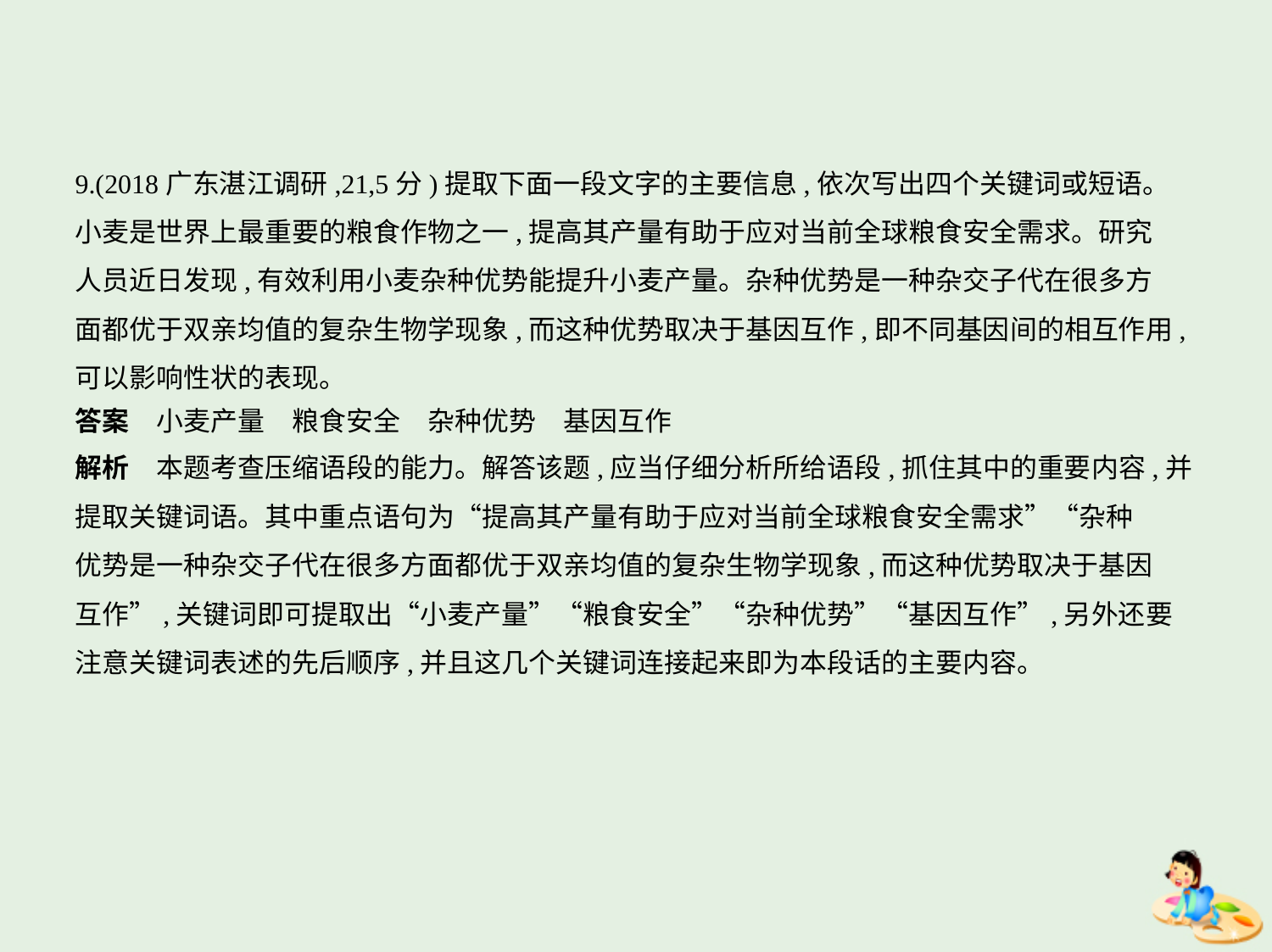

9.(2018广东湛江调研,21,5分)提取下面一段文字的主要信息,依次写出四个关键词或短语。
小麦是世界上最重要的粮食作物之一,提高其产量有助于应对当前全球粮食安全需求。研究
人员近日发现,有效利用小麦杂种优势能提升小麦产量。杂种优势是一种杂交子代在很多方
面都优于双亲均值的复杂生物学现象,而这种优势取决于基因互作,即不同基因间的相互作用,
可以影响性状的表现。
答案　小麦产量　粮食安全　杂种优势　基因互作
解析　本题考查压缩语段的能力。解答该题,应当仔细分析所给语段,抓住其中的重要内容,并
提取关键词语。其中重点语句为“提高其产量有助于应对当前全球粮食安全需求”“杂种
优势是一种杂交子代在很多方面都优于双亲均值的复杂生物学现象,而这种优势取决于基因
互作”,关键词即可提取出“小麦产量”“粮食安全”“杂种优势”“基因互作”,另外还要
注意关键词表述的先后顺序,并且这几个关键词连接起来即为本段话的主要内容。